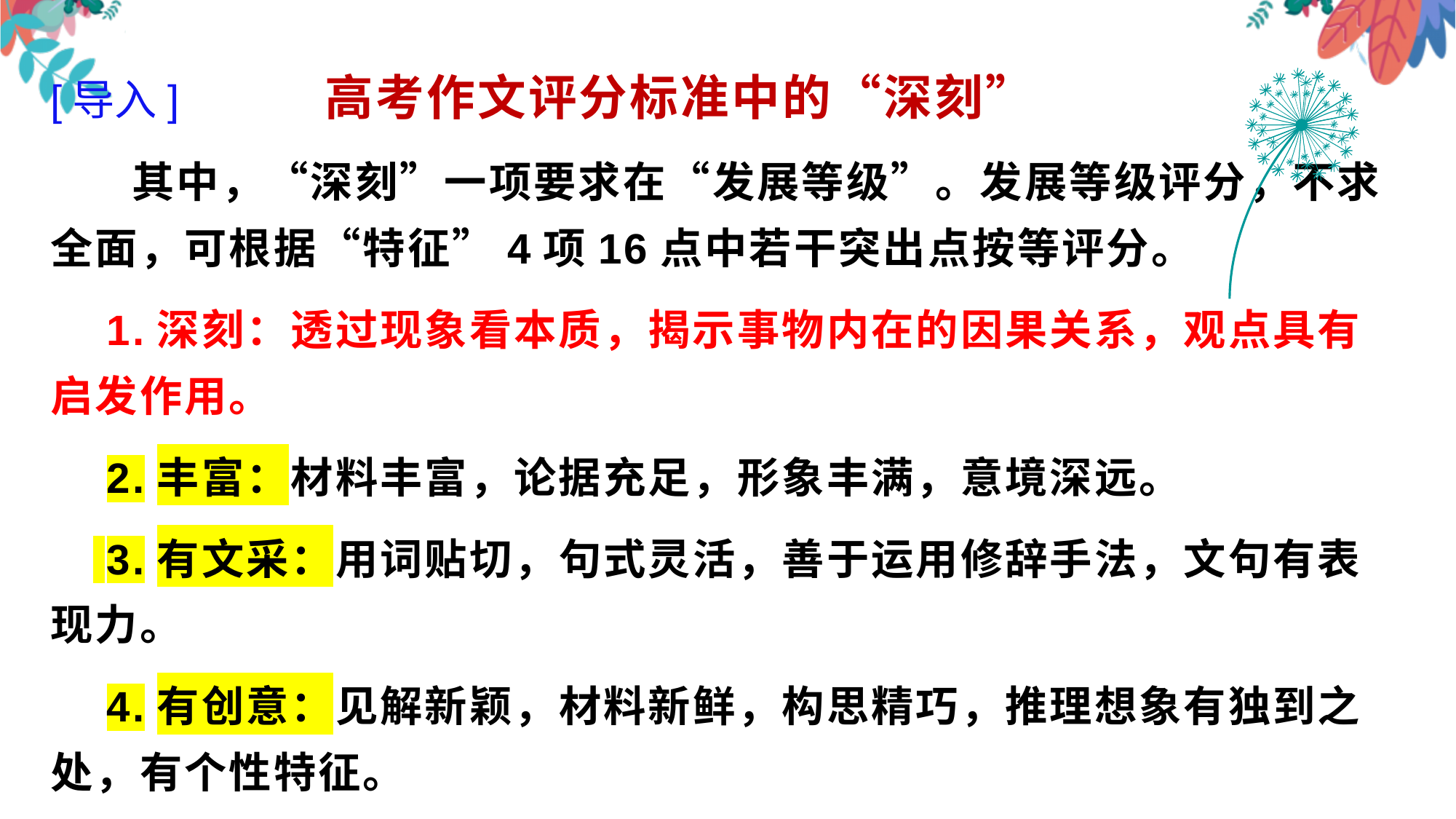

[导入]           高考作文评分标准中的“深刻”
      其中，“深刻”一项要求在“发展等级”。发展等级评分，不求全面，可根据“特征”4项16点中若干突出点按等评分。
    1.深刻：透过现象看本质，揭示事物内在的因果关系，观点具有启发作用。
    2.丰富：材料丰富，论据充足，形象丰满，意境深远。
    3.有文采：用词贴切，句式灵活，善于运用修辞手法，文句有表现力。
    4.有创意：见解新颖，材料新鲜，构思精巧，推理想象有独到之处，有个性特征。